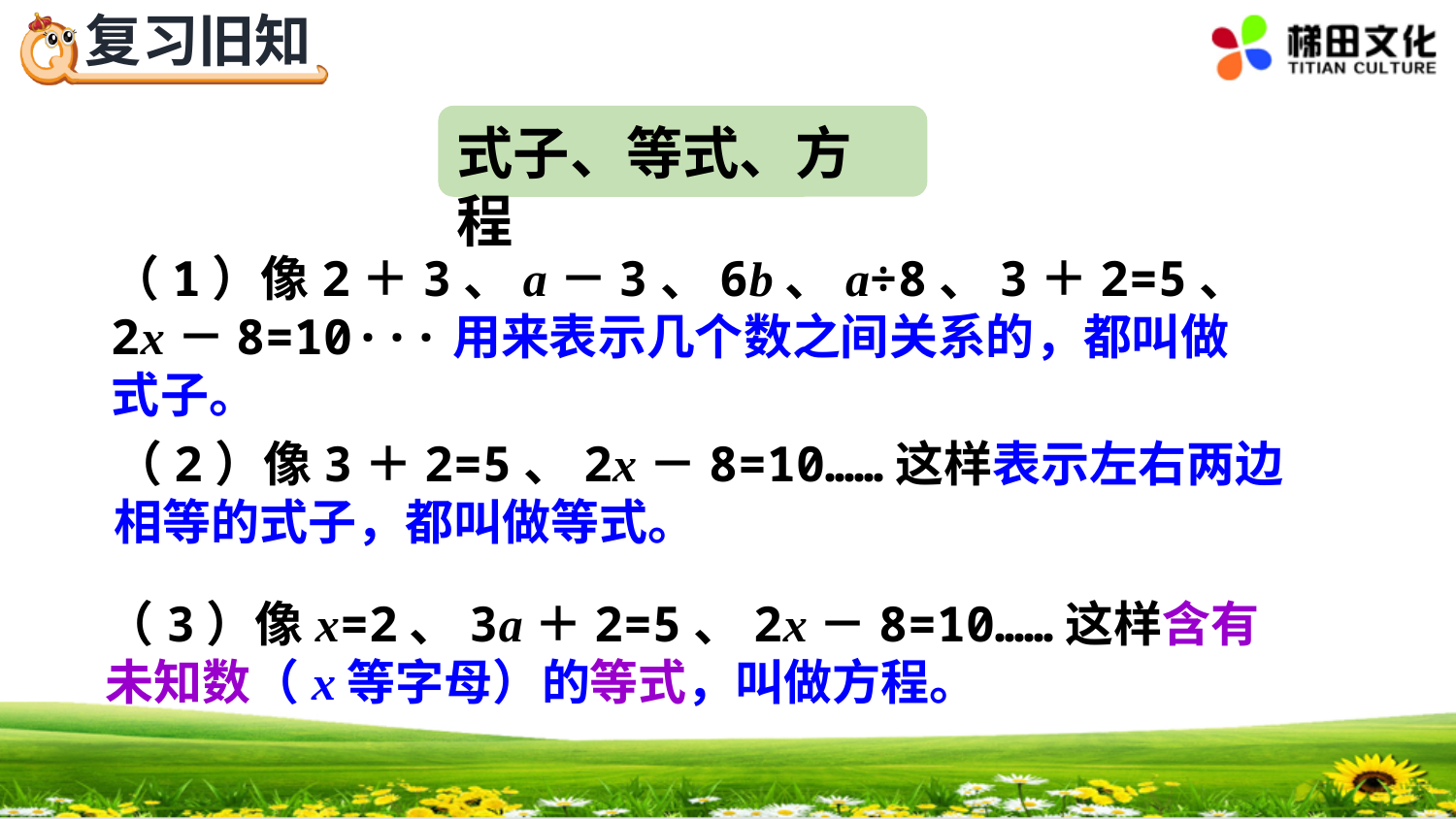

式子、等式、方程
（1）像2＋3、a－3、6b、a÷8、3＋2=5、2x－8=10···用来表示几个数之间关系的，都叫做式子。
（2）像3＋2=5、2x－8=10……这样表示左右两边相等的式子，都叫做等式。
（3）像x=2、3a＋2=5、2x－8=10……这样含有未知数（x等字母）的等式，叫做方程。